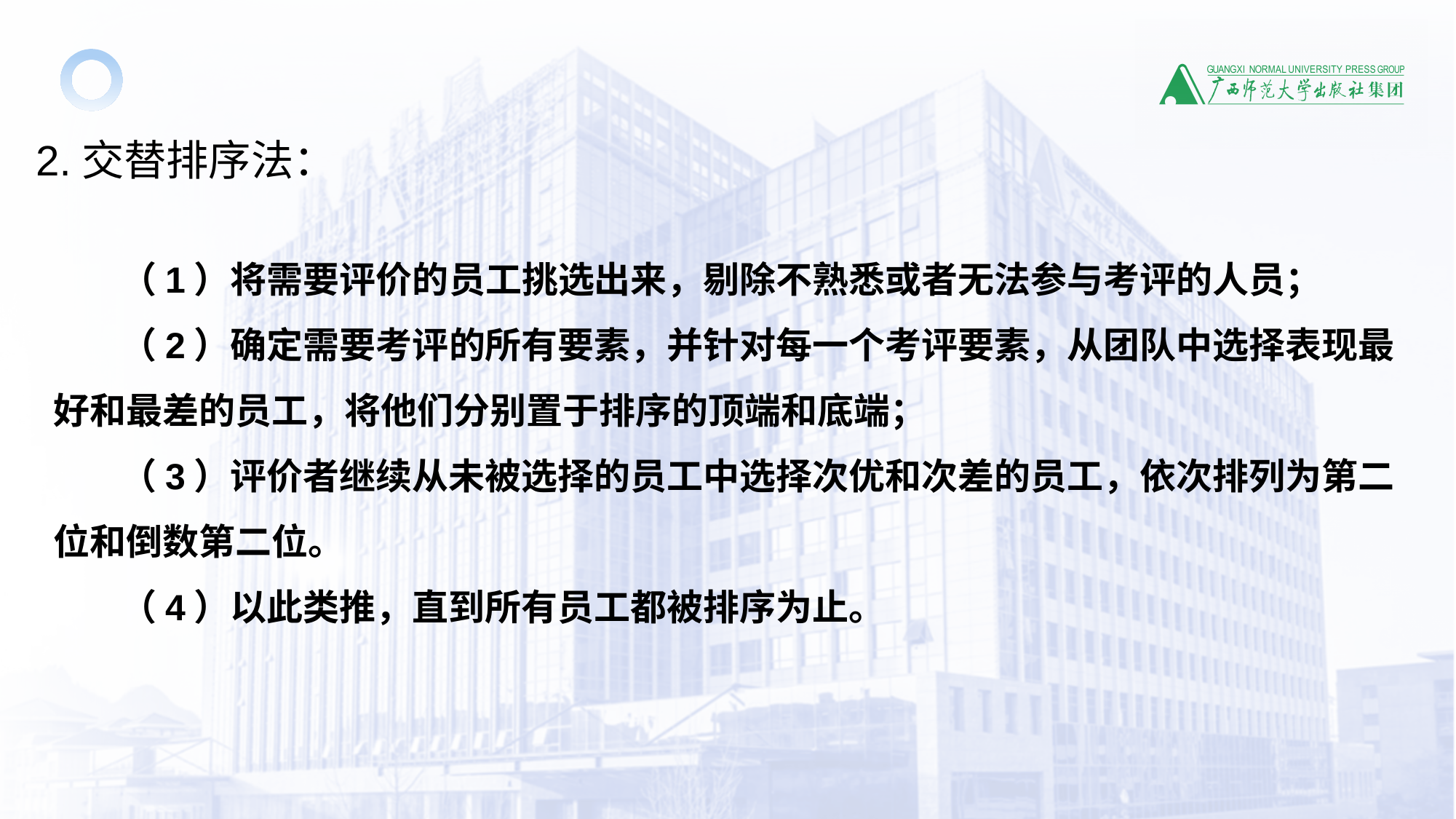

2.交替排序法：
（1）将需要评价的员工挑选出来，剔除不熟悉或者无法参与考评的人员；
（2）确定需要考评的所有要素，并针对每一个考评要素，从团队中选择表现最好和最差的员工，将他们分别置于排序的顶端和底端；
（3）评价者继续从未被选择的员工中选择次优和次差的员工，依次排列为第二位和倒数第二位。
（4）以此类推，直到所有员工都被排序为止。